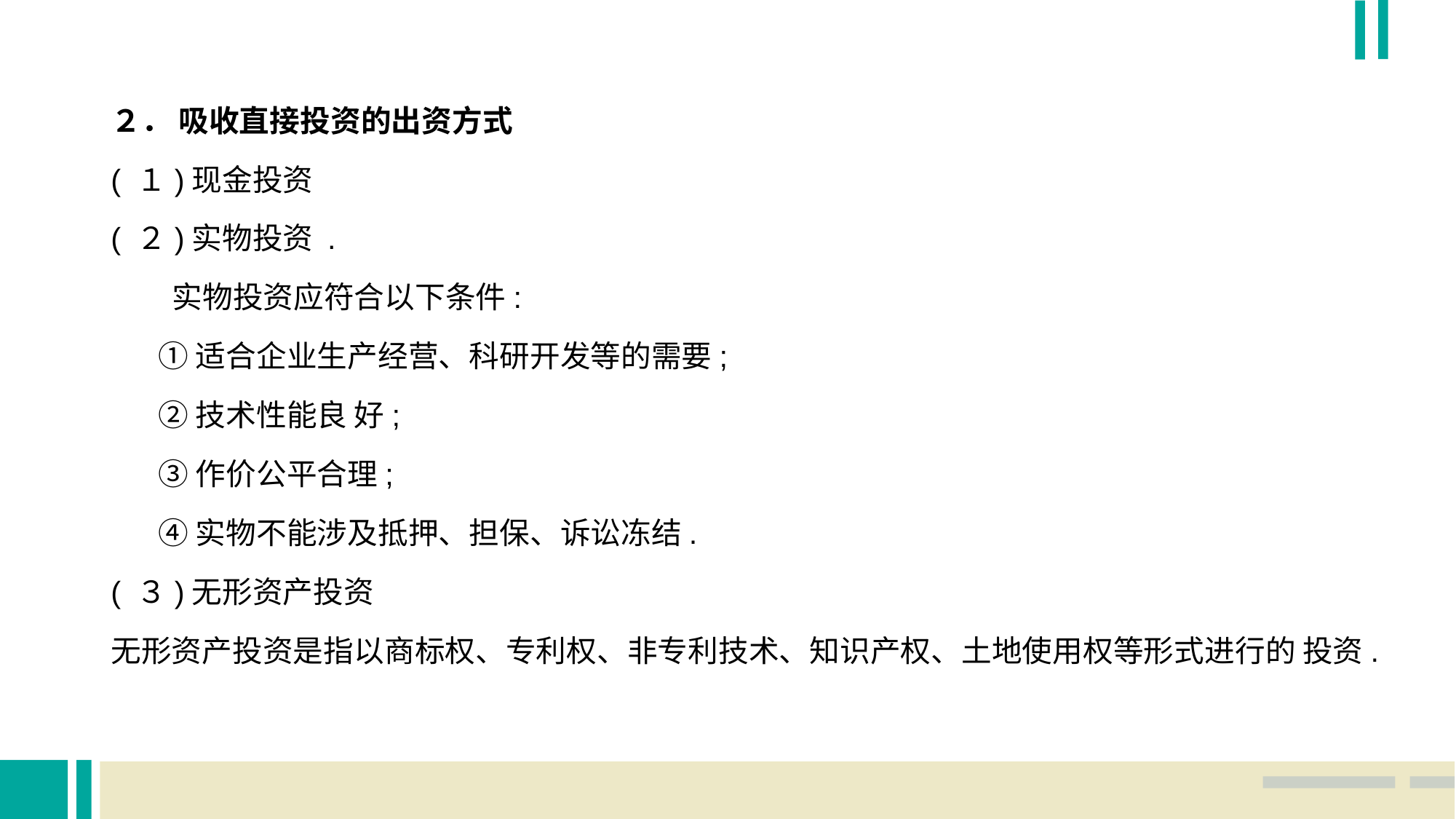

２． 吸收直接投资的出资方式
( １)现金投资
( ２)实物投资 .
        实物投资应符合以下条件:
       ①适合企业生产经营、科研开发等的需要;
       ②技术性能良 好;
       ③作价公平合理;
       ④实物不能涉及抵押、担保、诉讼冻结.
( ３)无形资产投资
无形资产投资是指以商标权、专利权、非专利技术、知识产权、土地使用权等形式进行的 投资.